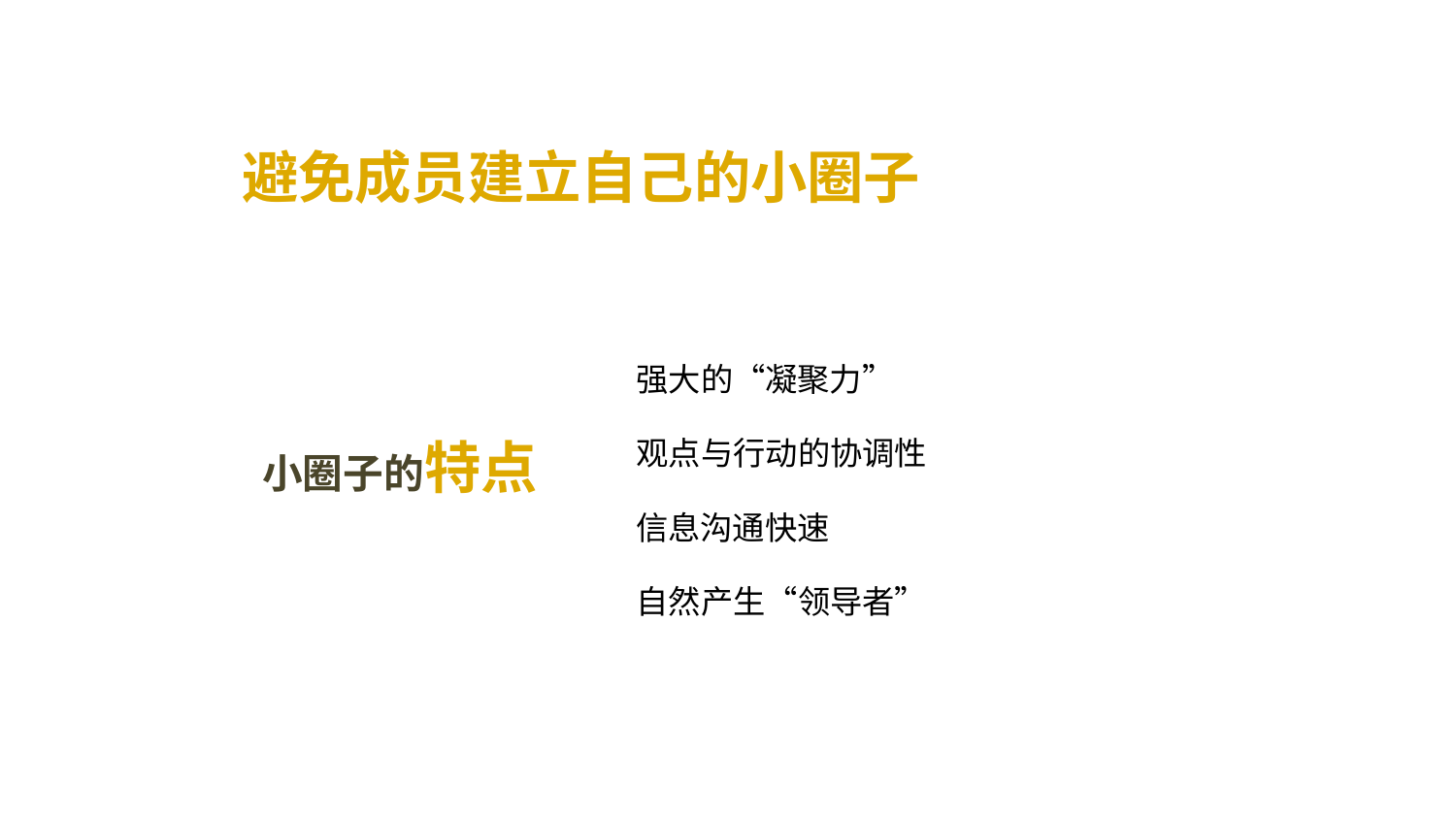

避免成员建立自己的小圈子
强大的“凝聚力”
小圈子的特点
观点与行动的协调性
信息沟通快速
自然产生“领导者”